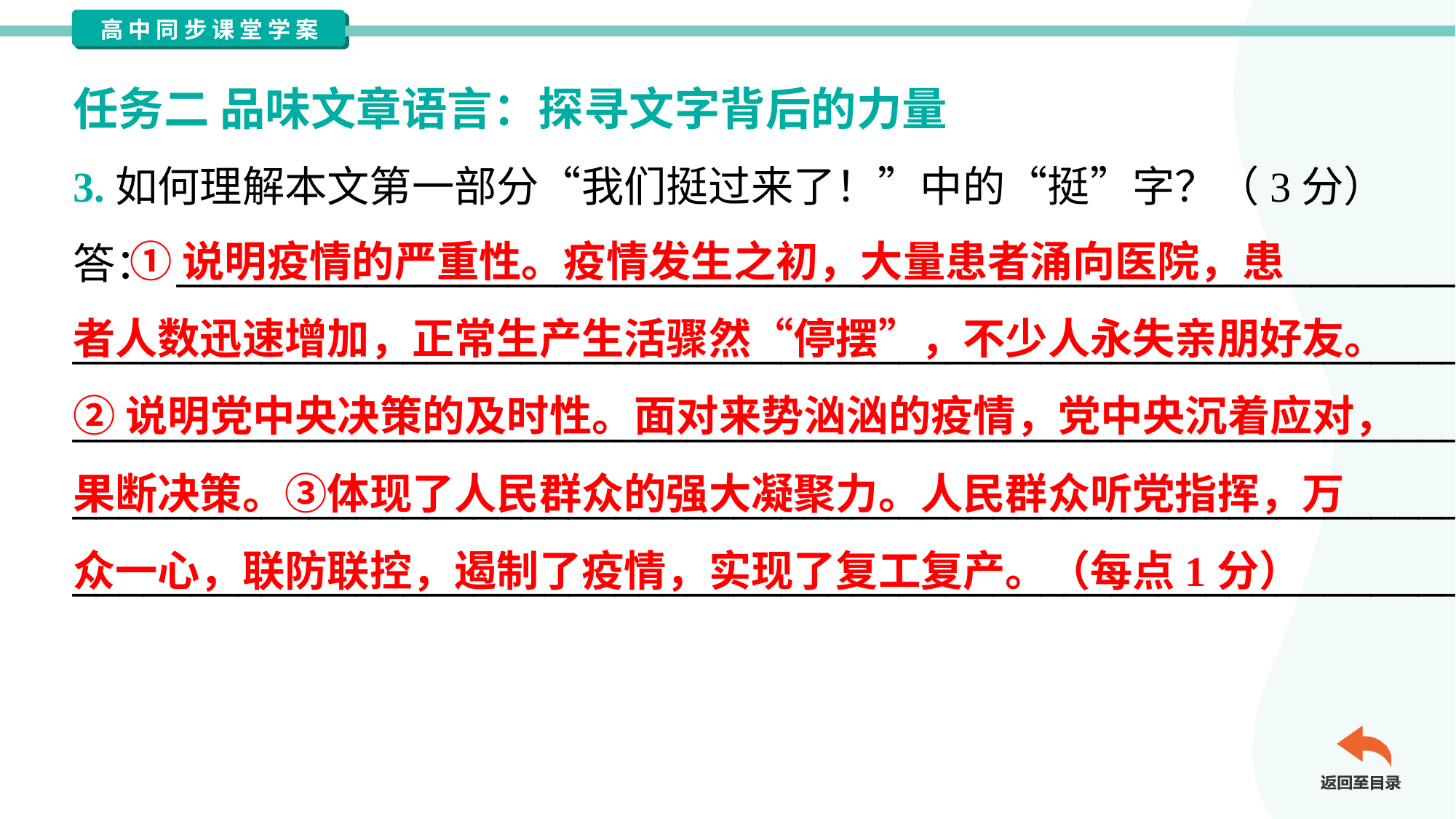

任务二 品味文章语言：探寻文字背后的力量
3.如何理解本文第一部分“我们挺过来了！”中的“挺”字？（3分）
答： ________________________________________________________
_____________________________________________________________
_____________________________________________________________
_____________________________________________________________
_____________________________________________________________
      ①说明疫情的严重性。疫情发生之初，大量患者涌向医院，患
者人数迅速增加，正常生产生活骤然“停摆”，不少人永失亲朋好友。
②说明党中央决策的及时性。面对来势汹汹的疫情，党中央沉着应对，
果断决策。③体现了人民群众的强大凝聚力。人民群众听党指挥，万
众一心，联防联控，遏制了疫情，实现了复工复产。（每点1分）